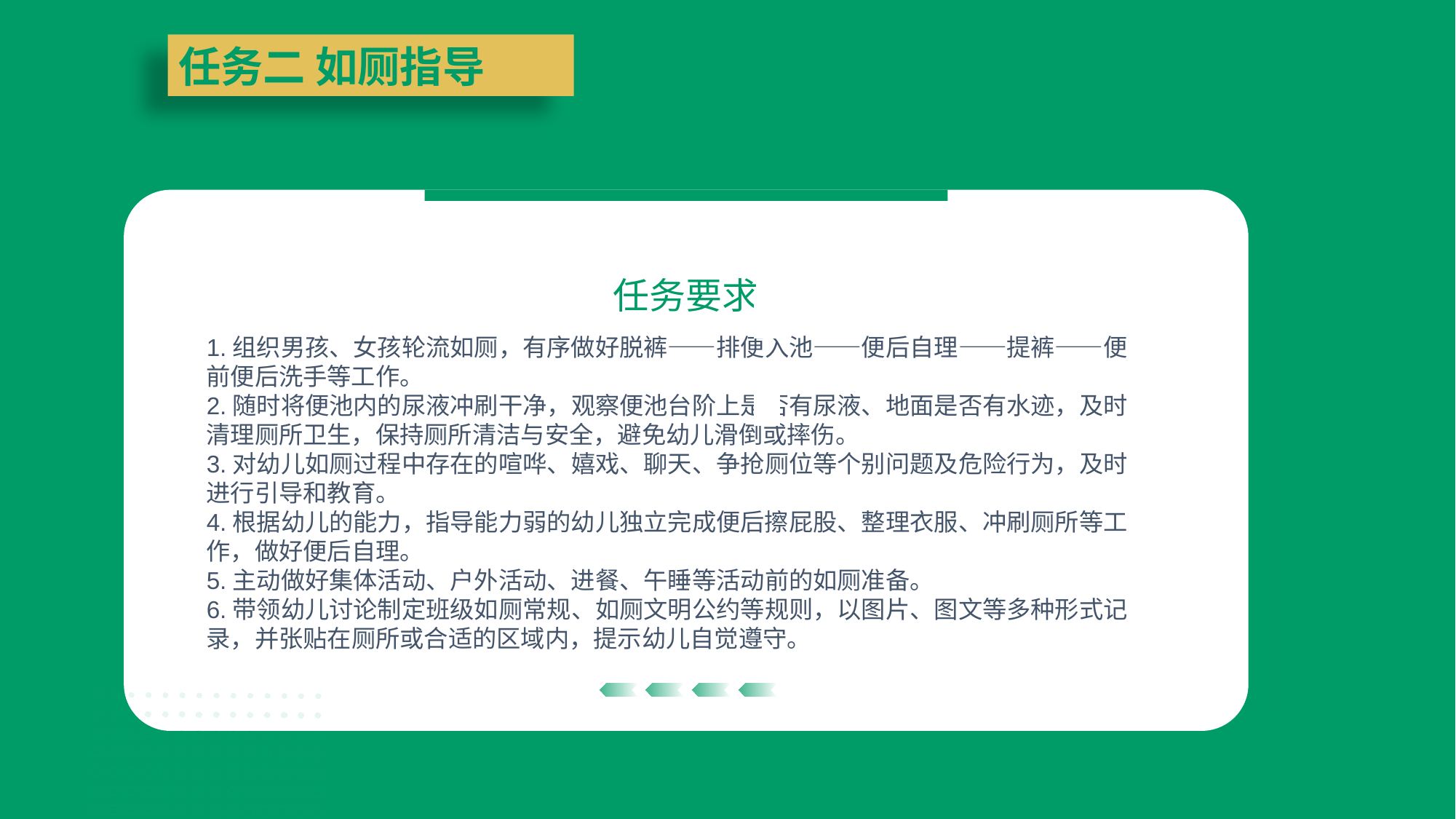

任务二 如厕指导

任务要求

|  |  |
| --- | --- |
|  |  |
|  |  |
| --- | --- |
|  |  |
|  |  |
| --- | --- |
|  |  |
|  |  |
| --- | --- |
|  |  |
1.组织男孩、女孩轮流如厕，有序做好脱裤——排便入池——便后自理——提裤——便前便后洗手等工作。
2.随时将便池内的尿液冲刷干净，观察便池台阶上是否有尿液、地面是否有水迹，及时清理厕所卫生，保持厕所清洁与安全，避免幼儿滑倒或摔伤。
3.对幼儿如厕过程中存在的喧哗、嬉戏、聊天、争抢厕位等个别问题及危险行为，及时进行引导和教育。
4.根据幼儿的能力，指导能力弱的幼儿独立完成便后擦屁股、整理衣服、冲刷厕所等工作，做好便后自理。
5.主动做好集体活动、户外活动、进餐、午睡等活动前的如厕准备。
6.带领幼儿讨论制定班级如厕常规、如厕文明公约等规则，以图片、图文等多种形式记录，并张贴在厕所或合适的区域内，提示幼儿自觉遵守。
|  |  |
| --- | --- |
|  |  |
|  |  |
| --- | --- |
|  |  |
|  |  |
| --- | --- |
|  |  |
|  |  |
| --- | --- |
|  |  |
|  |  |
| --- | --- |
|  |  |
|  |  |
| --- | --- |
|  |  |